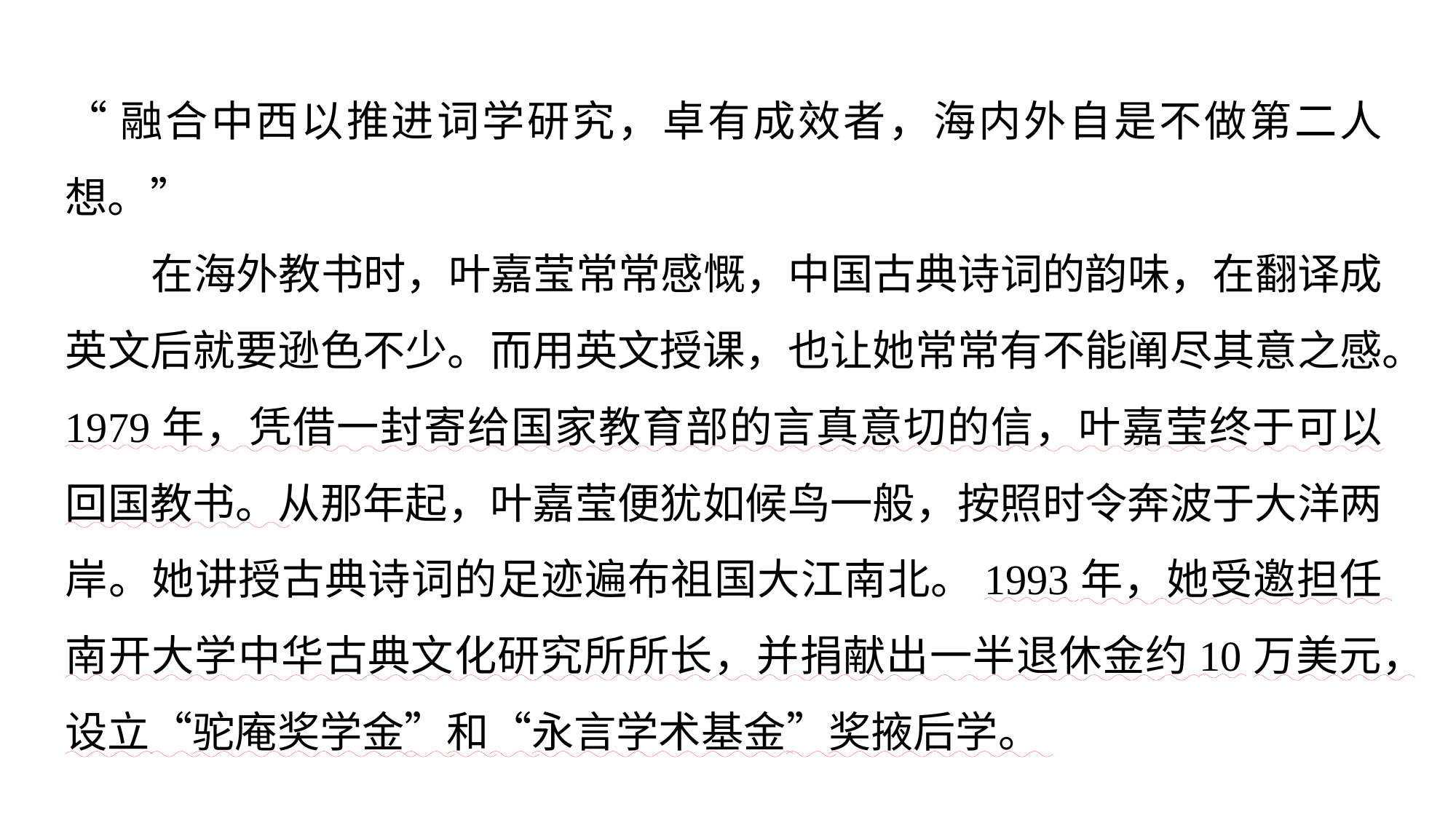

“融合中西以推进词学研究，卓有成效者，海内外自是不做第二人想。”
在海外教书时，叶嘉莹常常感慨，中国古典诗词的韵味，在翻译成英文后就要逊色不少。而用英文授课，也让她常常有不能阐尽其意之感。1979年，凭借一封寄给国家教育部的言真意切的信，叶嘉莹终于可以回国教书。从那年起，叶嘉莹便犹如候鸟一般，按照时令奔波于大洋两岸。她讲授古典诗词的足迹遍布祖国大江南北。1993年，她受邀担任南开大学中华古典文化研究所所长，并捐献出一半退休金约10万美元，设立“驼庵奖学金”和“永言学术基金”奖掖后学。